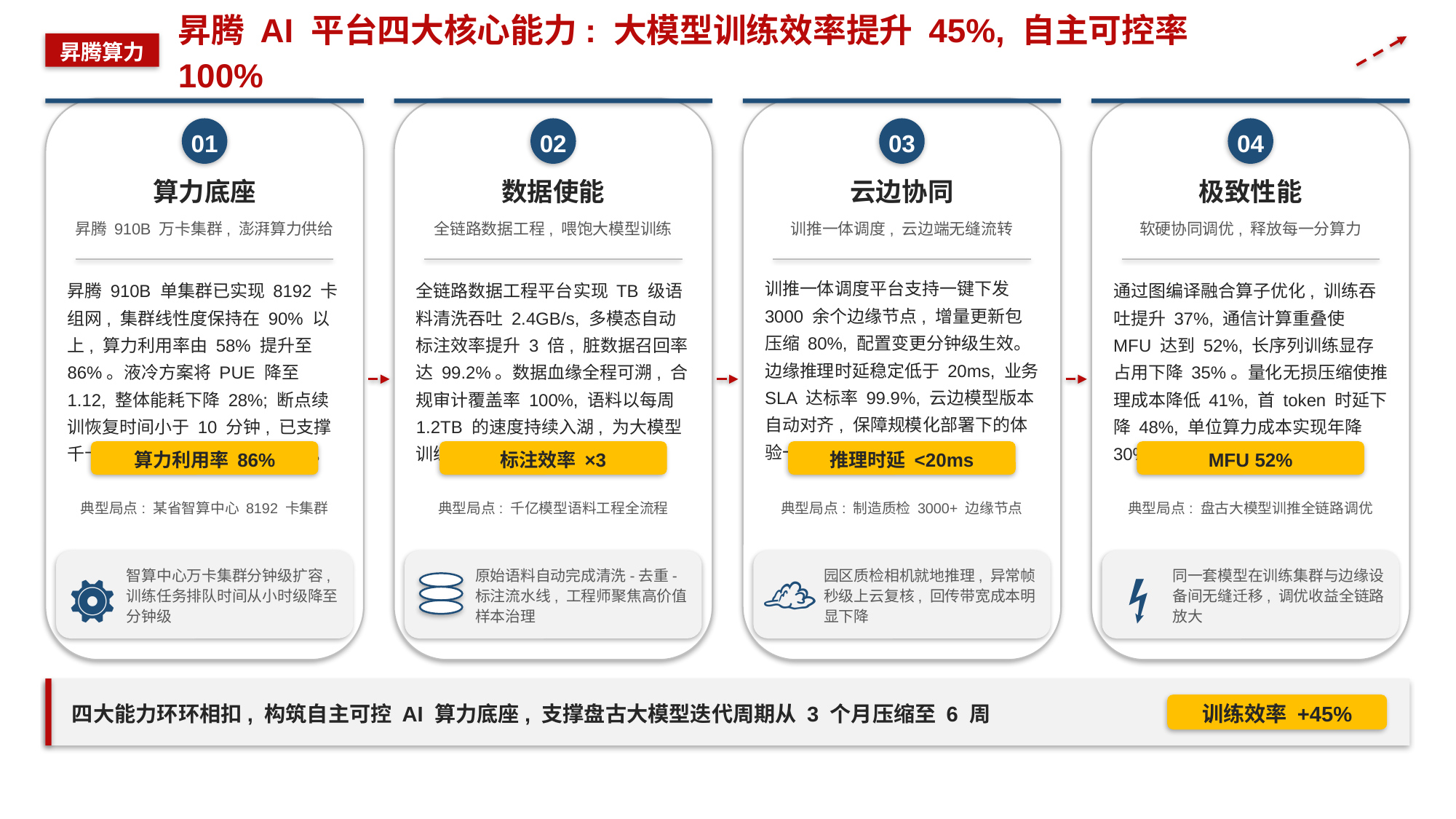

昇腾 AI 平台四大核心能力: 大模型训练效率提升 45%, 自主可控率 100%

昇腾算力

01

02

03

04
算力底座
数据使能
云边协同
极致性能
昇腾 910B 万卡集群, 澎湃算力供给
全链路数据工程, 喂饱大模型训练
训推一体调度, 云边端无缝流转
软硬协同调优, 释放每一分算力
训推一体调度平台支持一键下发 3000 余个边缘节点, 增量更新包压缩 80%, 配置变更分钟级生效。边缘推理时延稳定低于 20ms, 业务 SLA 达标率 99.9%, 云边模型版本自动对齐, 保障规模化部署下的体验一致性。
昇腾 910B 单集群已实现 8192 卡组网, 集群线性度保持在 90% 以上, 算力利用率由 58% 提升至 86%。液冷方案将 PUE 降至 1.12, 整体能耗下降 28%; 断点续训恢复时间小于 10 分钟, 已支撑千卡级长稳训练连续运行 30 天。
全链路数据工程平台实现 TB 级语料清洗吞吐 2.4GB/s, 多模态自动标注效率提升 3 倍, 脏数据召回率达 99.2%。数据血缘全程可溯, 合规审计覆盖率 100%, 语料以每周 1.2TB 的速度持续入湖, 为大模型训练提供稳定供给。
通过图编译融合算子优化, 训练吞吐提升 37%, 通信计算重叠使 MFU 达到 52%, 长序列训练显存占用下降 35%。量化无损压缩使推理成本降低 41%, 首 token 时延下降 48%, 单位算力成本实现年降 30%。

算力利用率 86%

标注效率 ×3

推理时延 <20ms

MFU 52%
典型局点: 某省智算中心 8192 卡集群
典型局点: 千亿模型语料工程全流程
典型局点: 制造质检 3000+ 边缘节点
典型局点: 盘古大模型训推全链路调优

⚙
☁
智算中心万卡集群分钟级扩容, 训练任务排队时间从小时级降至分钟级
原始语料自动完成清洗-去重-标注流水线, 工程师聚焦高价值样本治理
园区质检相机就地推理, 异常帧秒级上云复核, 回传带宽成本明显下降
同一套模型在训练集群与边缘设备间无缝迁移, 调优收益全链路放大
⚡

四大能力环环相扣, 构筑自主可控 AI 算力底座, 支撑盘古大模型迭代周期从 3 个月压缩至 6 周

训练效率 +45%